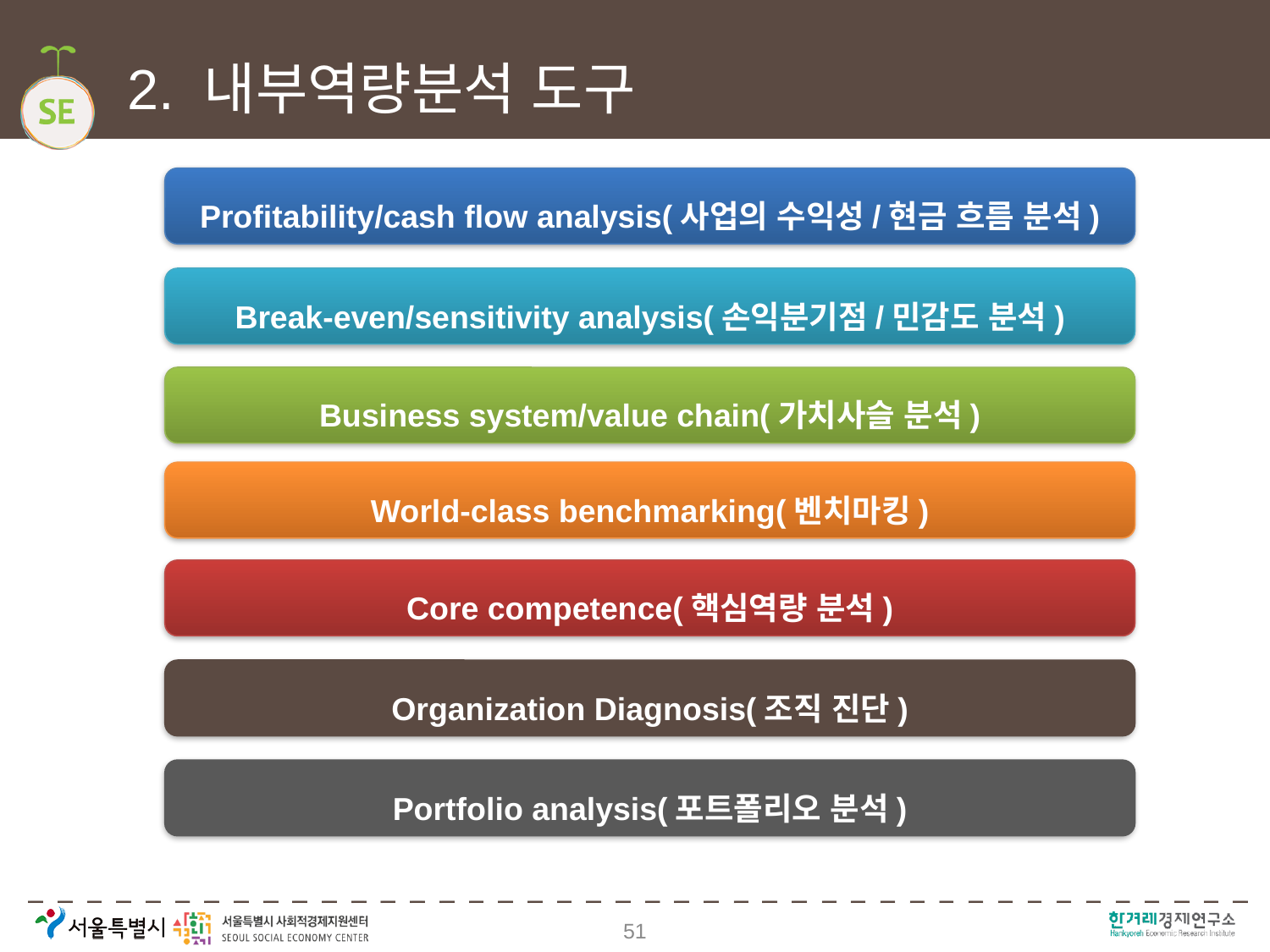

# 2. 내부역량분석 도구
Profitability/cash flow analysis(사업의 수익성/현금 흐름 분석)
Break-even/sensitivity analysis(손익분기점/민감도 분석)
Business system/value chain(가치사슬 분석)
World-class benchmarking(벤치마킹)
Core competence(핵심역량 분석)
Organization Diagnosis(조직 진단)
Portfolio analysis(포트폴리오 분석)
51